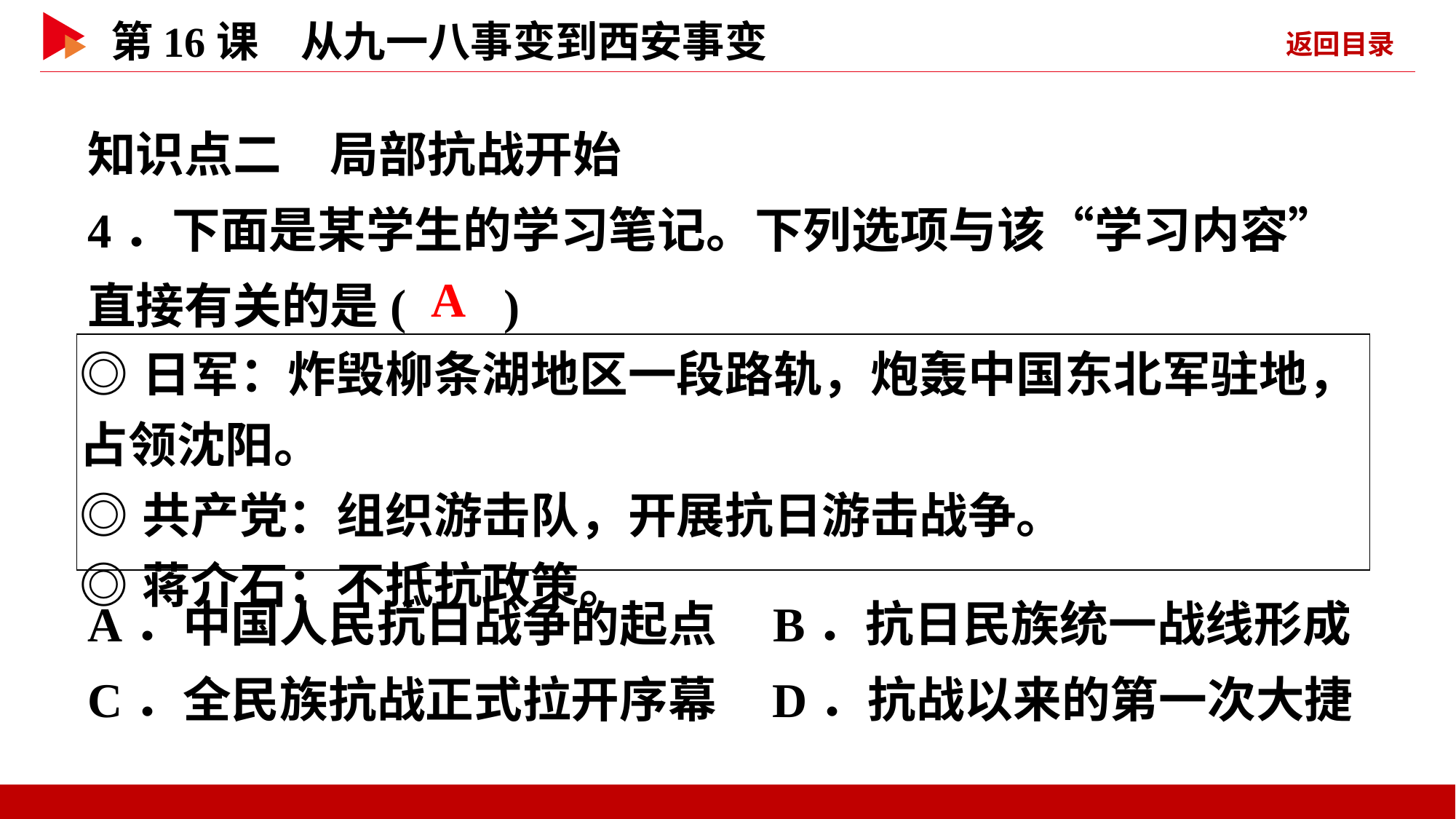

知识点二　局部抗战开始
4．下面是某学生的学习笔记。下列选项与该“学习内容”直接有关的是(        )
   A
| ◎日军：炸毁柳条湖地区一段路轨，炮轰中国东北军驻地，占领沈阳。 ◎共产党：组织游击队，开展抗日游击战争。 ◎蒋介石：不抵抗政策。 |
| --- |
A．中国人民抗日战争的起点    B．抗日民族统一战线形成
C．全民族抗战正式拉开序幕    D．抗战以来的第一次大捷